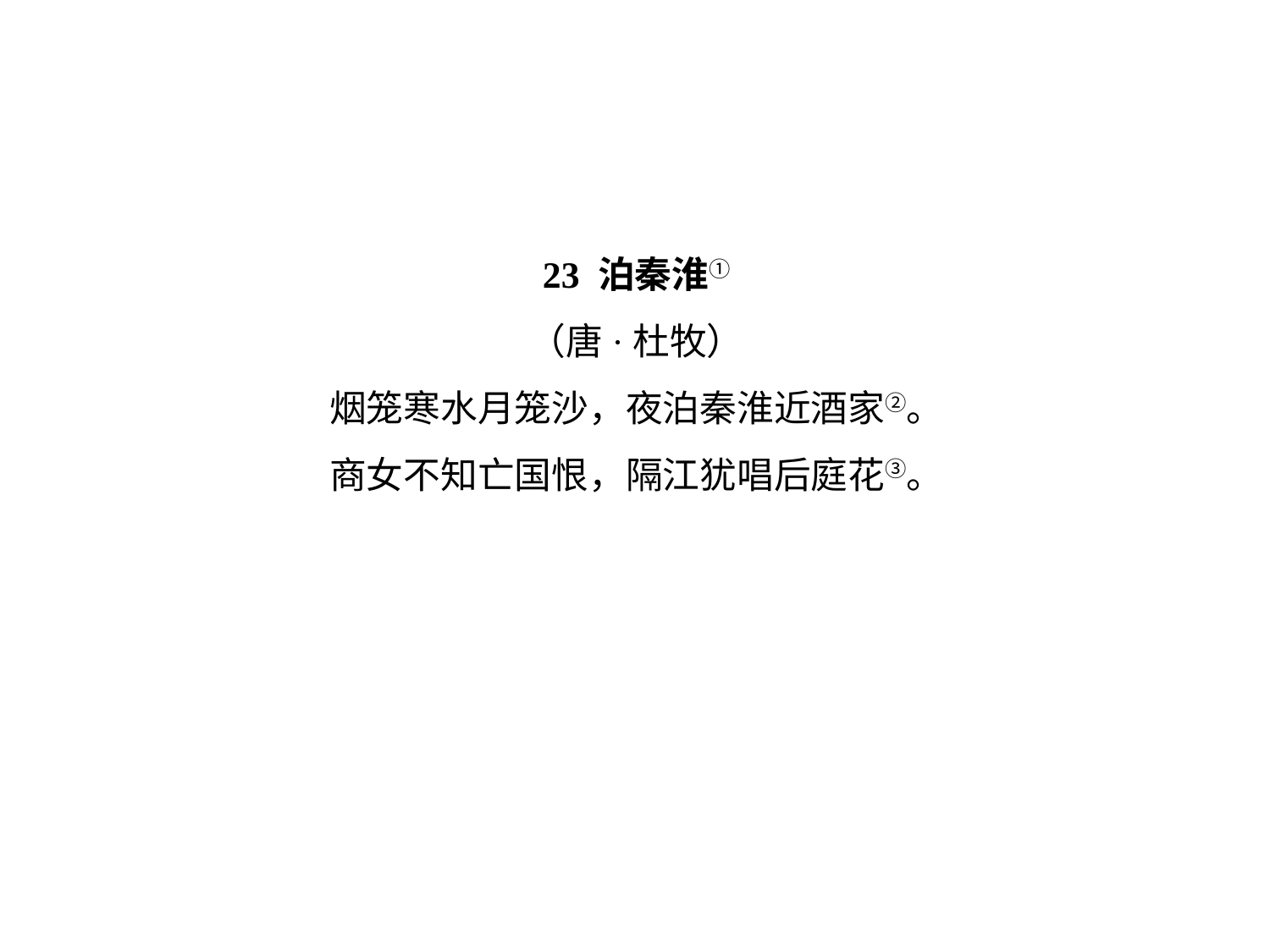

23 泊秦淮①
（唐·杜牧）
烟笼寒水月笼沙，夜泊秦淮近酒家②。
商女不知亡国恨，隔江犹唱后庭花③。